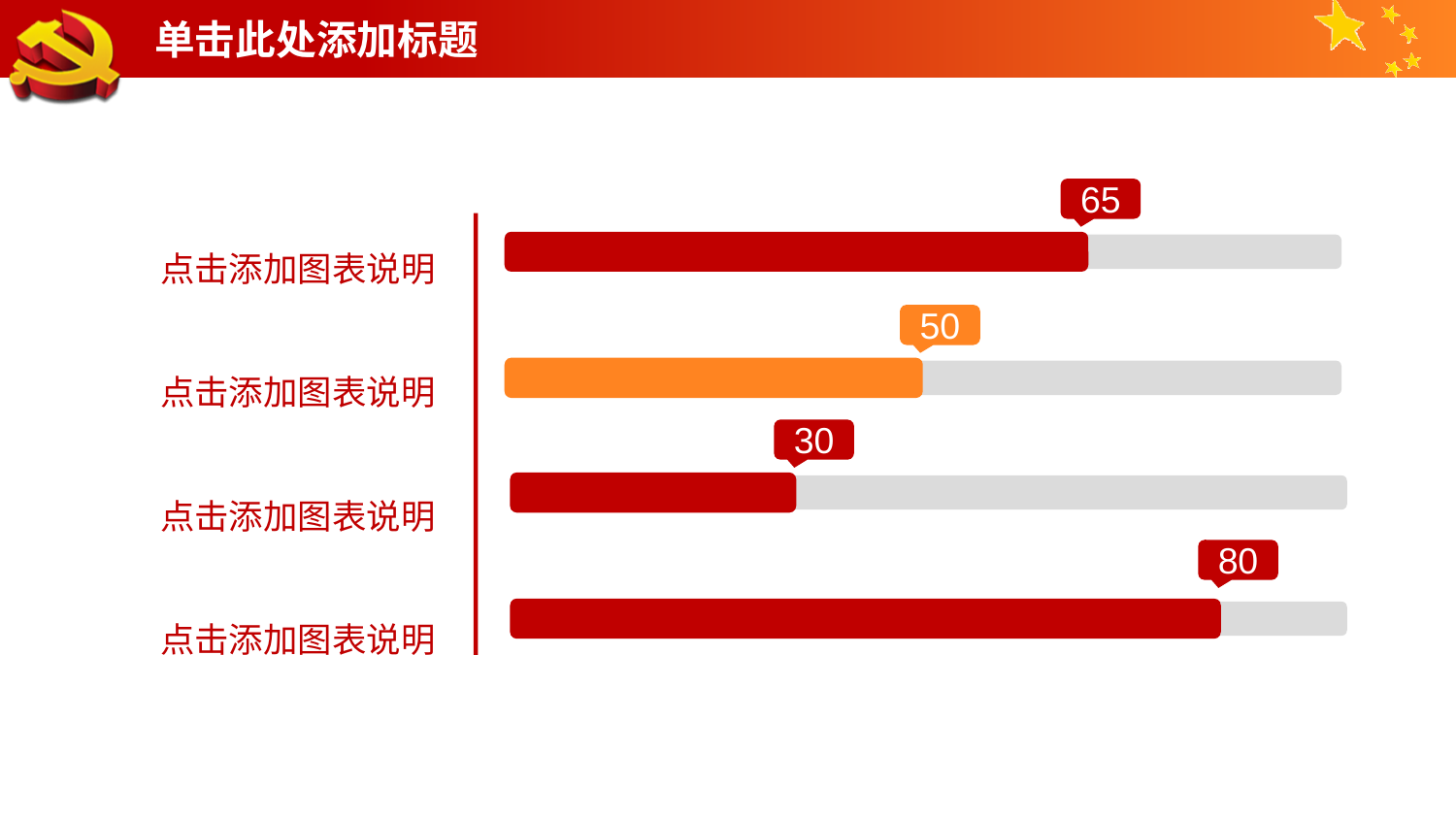

# 单击此处添加标题
点击添加图表说明
点击添加图表说明
点击添加图表说明
点击添加图表说明
65

50

30

80